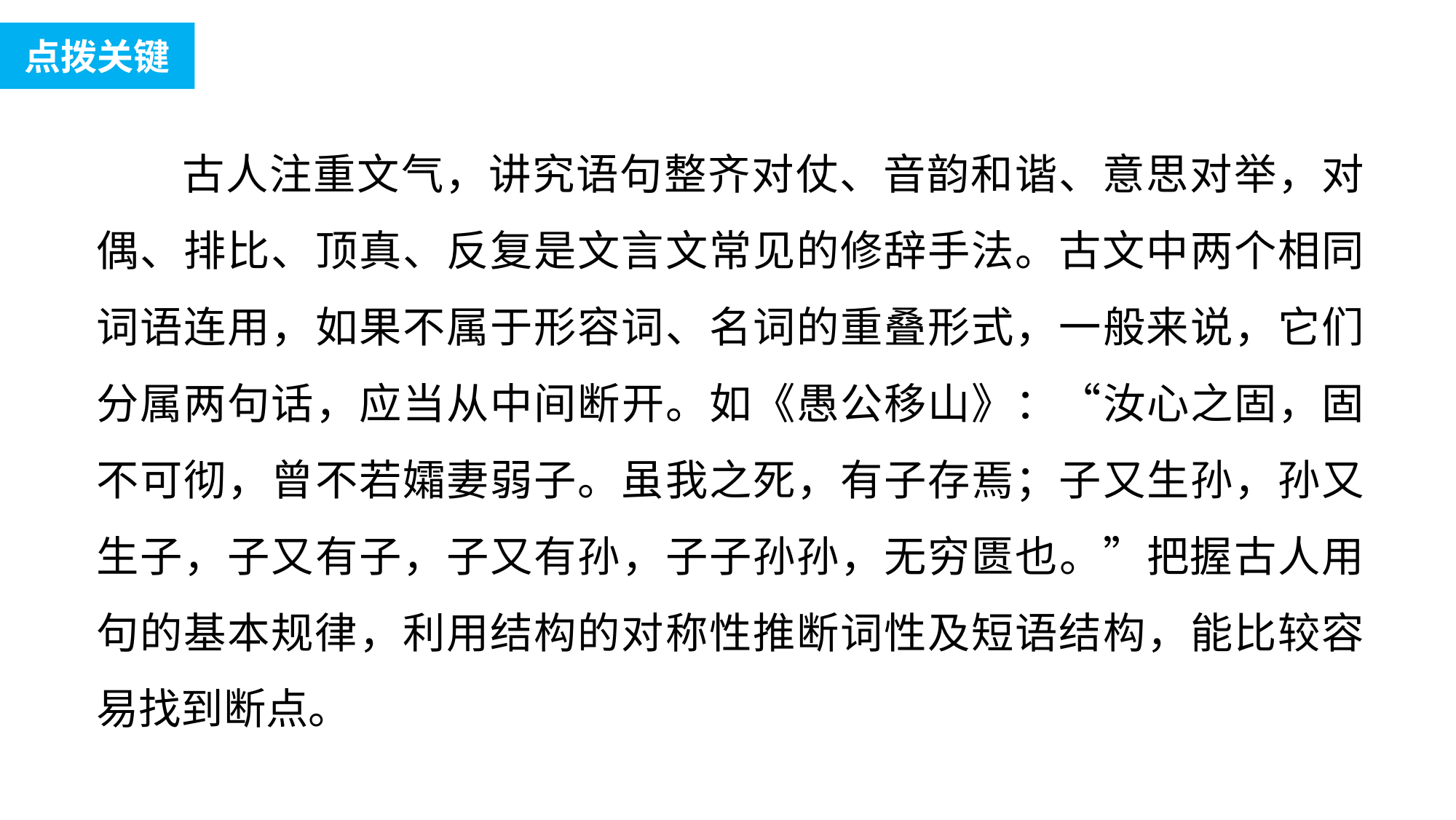

点拨关键
古人注重文气，讲究语句整齐对仗、音韵和谐、意思对举，对偶、排比、顶真、反复是文言文常见的修辞手法。古文中两个相同词语连用，如果不属于形容词、名词的重叠形式，一般来说，它们分属两句话，应当从中间断开。如《愚公移山》：“汝心之固，固不可彻，曾不若孀妻弱子。虽我之死，有子存焉；子又生孙，孙又生子，子又有子，子又有孙，子子孙孙，无穷匮也。”把握古人用句的基本规律，利用结构的对称性推断词性及短语结构，能比较容易找到断点。